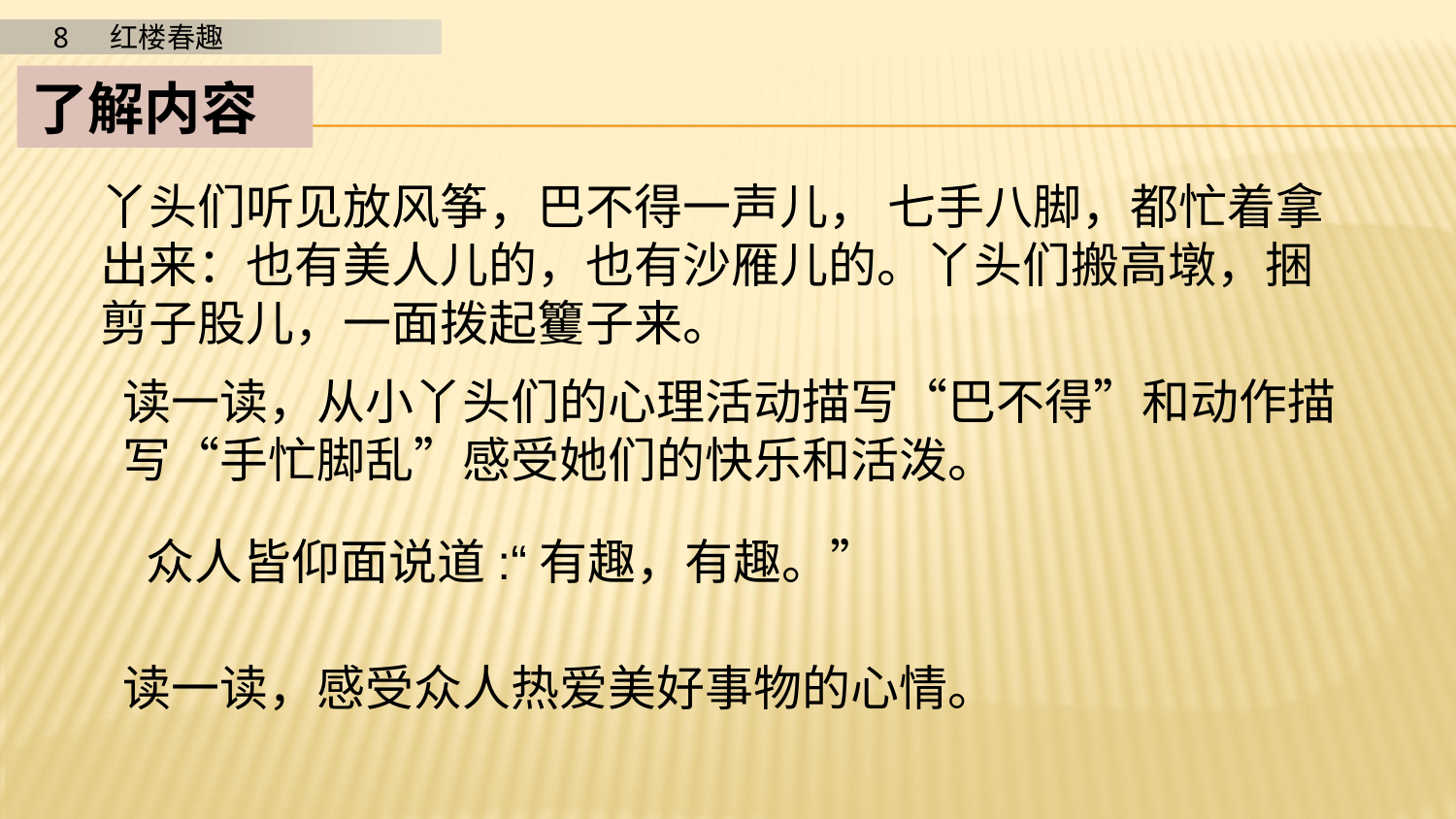

了解内容
丫头们听见放风筝，巴不得一声儿， 七手八脚，都忙着拿出来：也有美人儿的，也有沙雁儿的。丫头们搬高墩，捆剪子股儿，一面拨起籰子来。
读一读，从小丫头们的心理活动描写“巴不得”和动作描写“手忙脚乱”感受她们的快乐和活泼。
众人皆仰面说道:“有趣，有趣。”
读一读，感受众人热爱美好事物的心情。